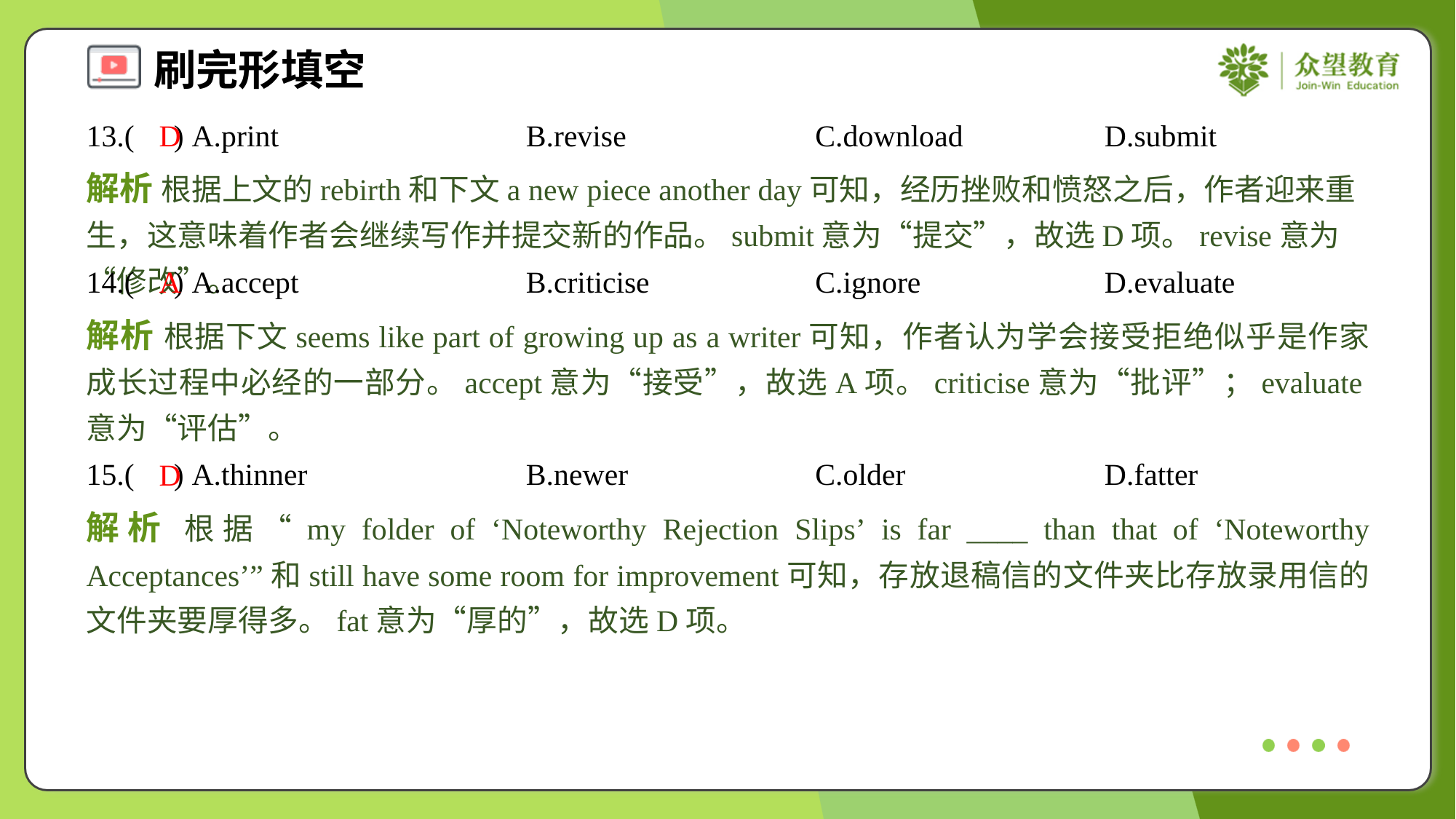

13.(     ) A.print	B.revise	C.download	D.submit
D
解析 根据上文的rebirth和下文a new piece another day可知，经历挫败和愤怒之后，作者迎来重生，这意味着作者会继续写作并提交新的作品。submit意为“提交”，故选D项。revise意为“修改”。
14.(     ) A.accept	B.criticise	C.ignore	D.evaluate
A
解析 根据下文seems like part of growing up as a writer可知，作者认为学会接受拒绝似乎是作家成长过程中必经的一部分。accept意为“接受”，故选A项。criticise意为“批评”；evaluate意为“评估”。
15.(     ) A.thinner	B.newer	C.older	D.fatter
D
解析 根据“my folder of ‘Noteworthy Rejection Slips’ is far ____ than that of ‘Noteworthy Acceptances’”和still have some room for improvement可知，存放退稿信的文件夹比存放录用信的文件夹要厚得多。fat意为“厚的”，故选D项。